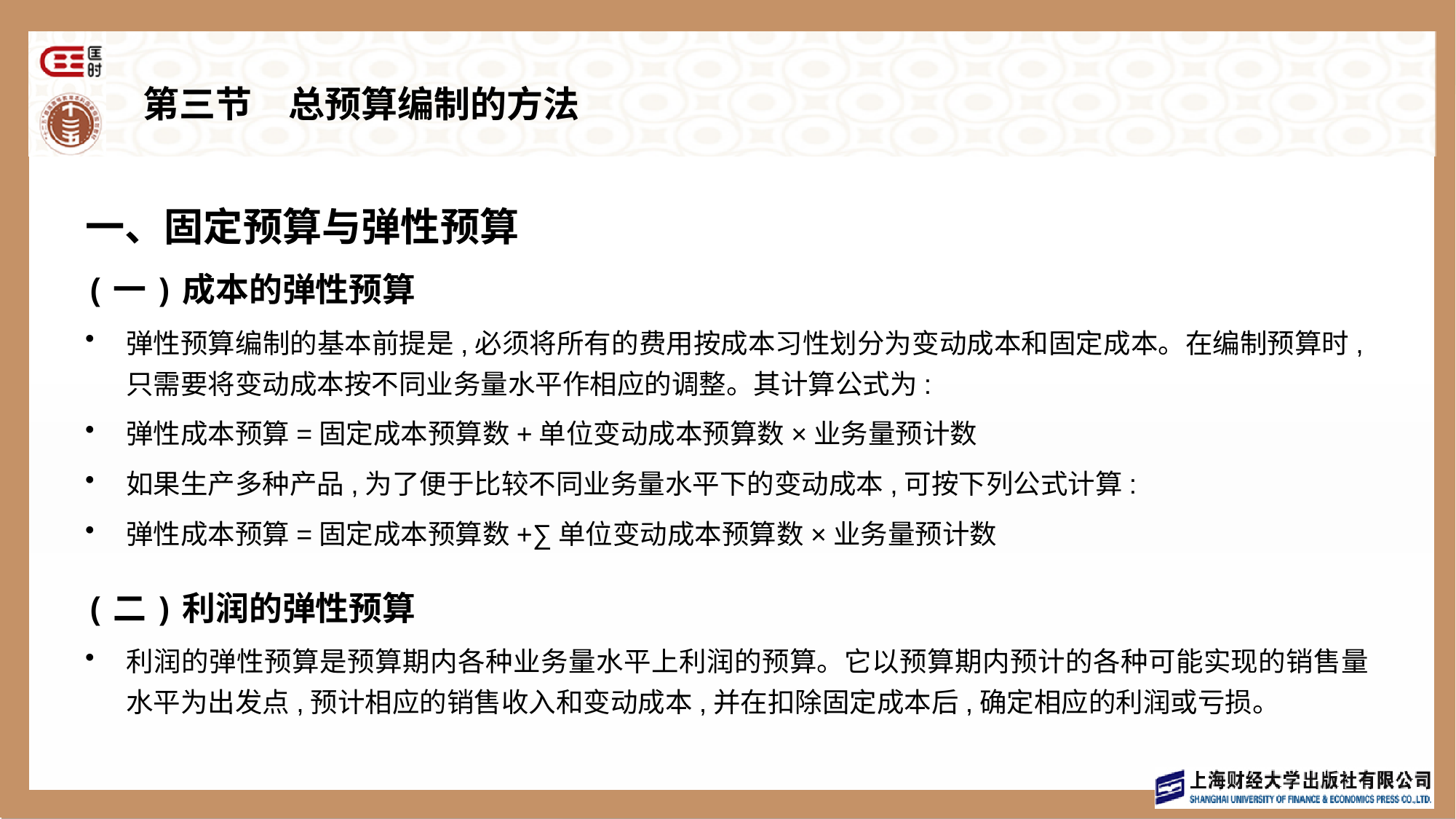

# 第三节　总预算编制的方法
一、固定预算与弹性预算
(一)成本的弹性预算
弹性预算编制的基本前提是,必须将所有的费用按成本习性划分为变动成本和固定成本。在编制预算时,只需要将变动成本按不同业务量水平作相应的调整。其计算公式为:
弹性成本预算=固定成本预算数+单位变动成本预算数×业务量预计数
如果生产多种产品,为了便于比较不同业务量水平下的变动成本,可按下列公式计算:
弹性成本预算=固定成本预算数+∑单位变动成本预算数×业务量预计数
(二)利润的弹性预算
利润的弹性预算是预算期内各种业务量水平上利润的预算。它以预算期内预计的各种可能实现的销售量水平为出发点,预计相应的销售收入和变动成本,并在扣除固定成本后,确定相应的利润或亏损。